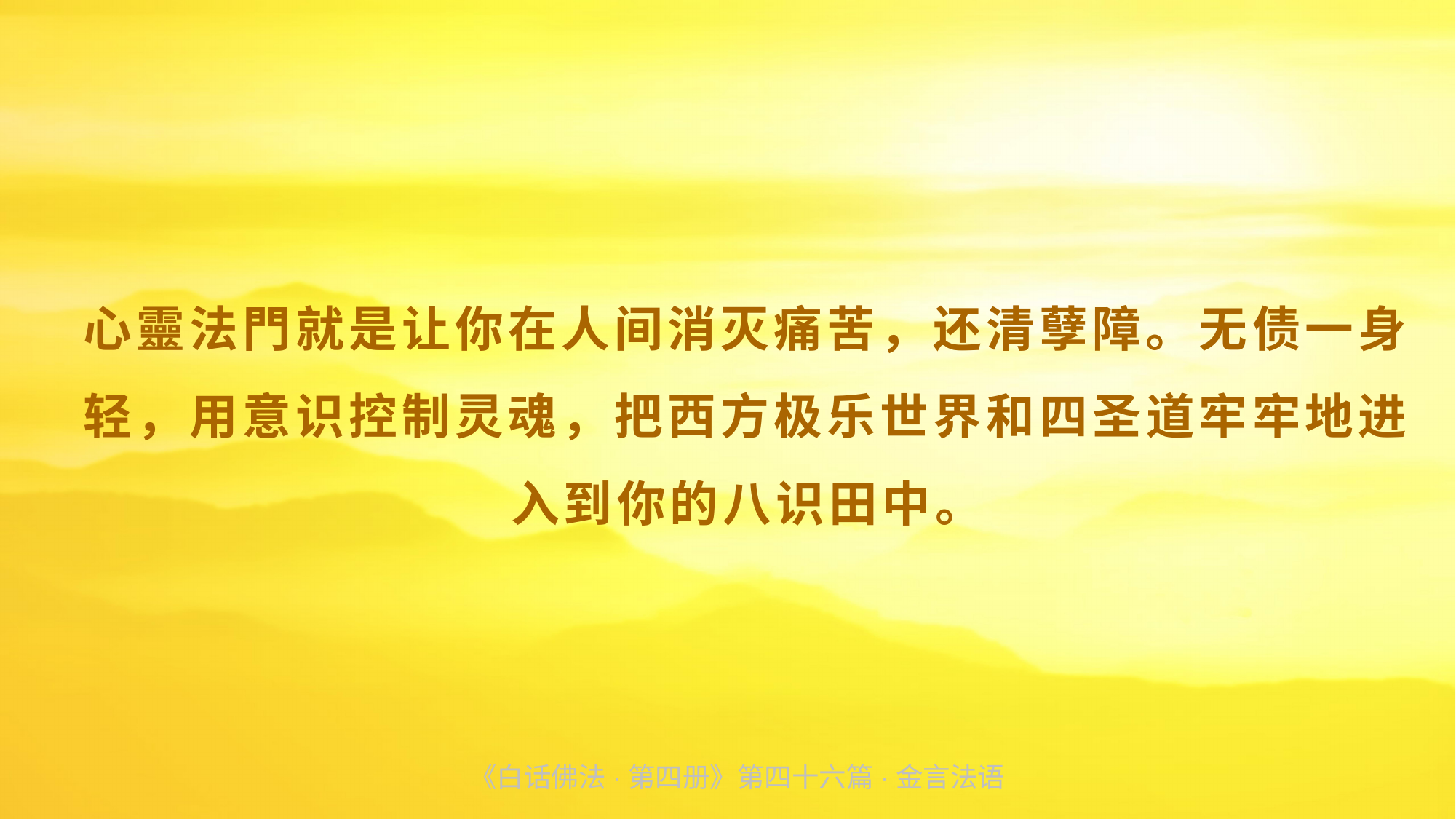

心靈法門就是让你在人间消灭痛苦，还清孽障。无债一身轻，用意识控制灵魂，把西方极乐世界和四圣道牢牢地进入到你的八识田中。
  《白话佛法·第四册》第四十六篇·金言法语